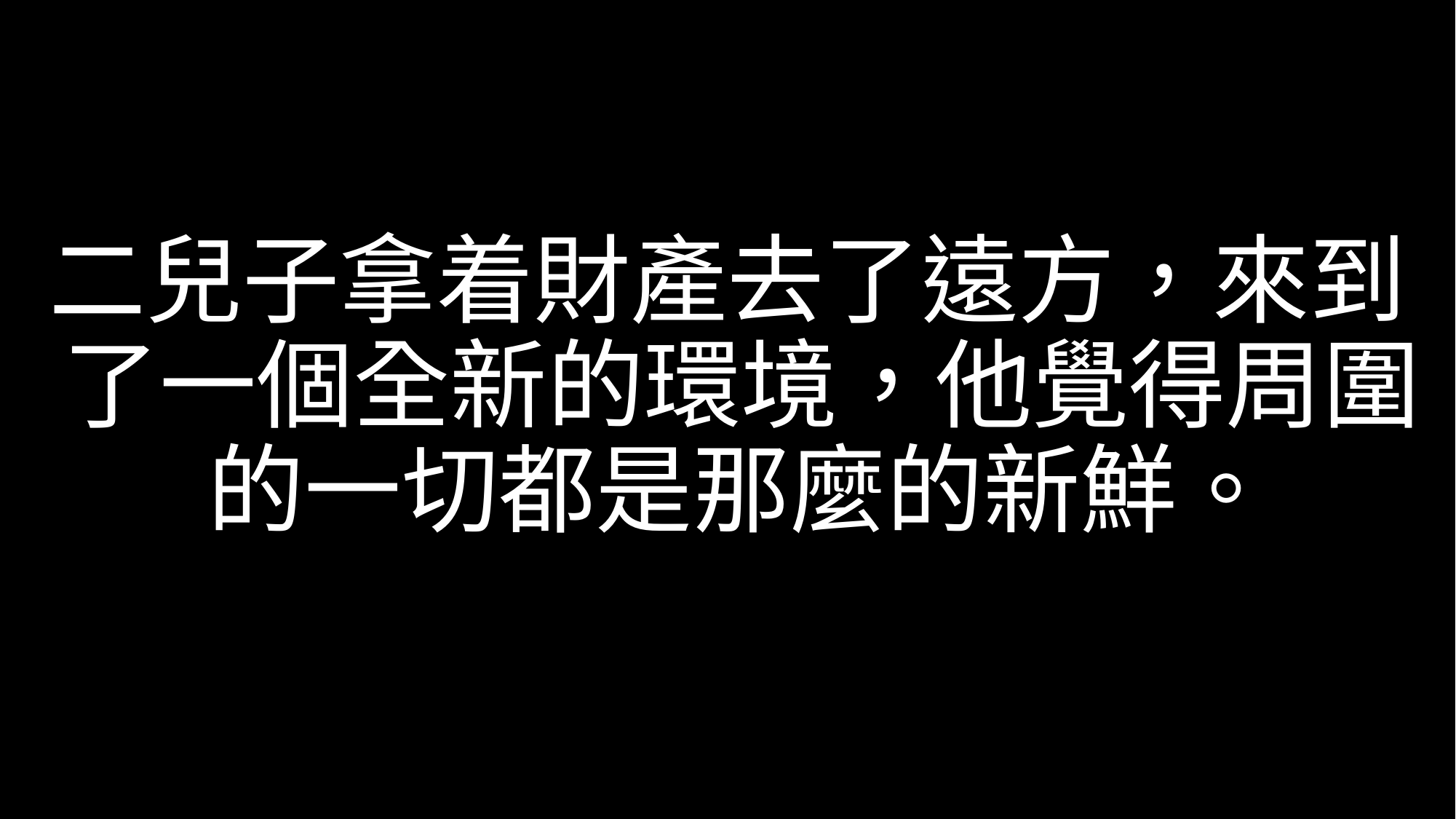

二兒子拿着財產去了遠方，來到了一個全新的環境，他覺得周圍的一切都是那麼的新鮮。